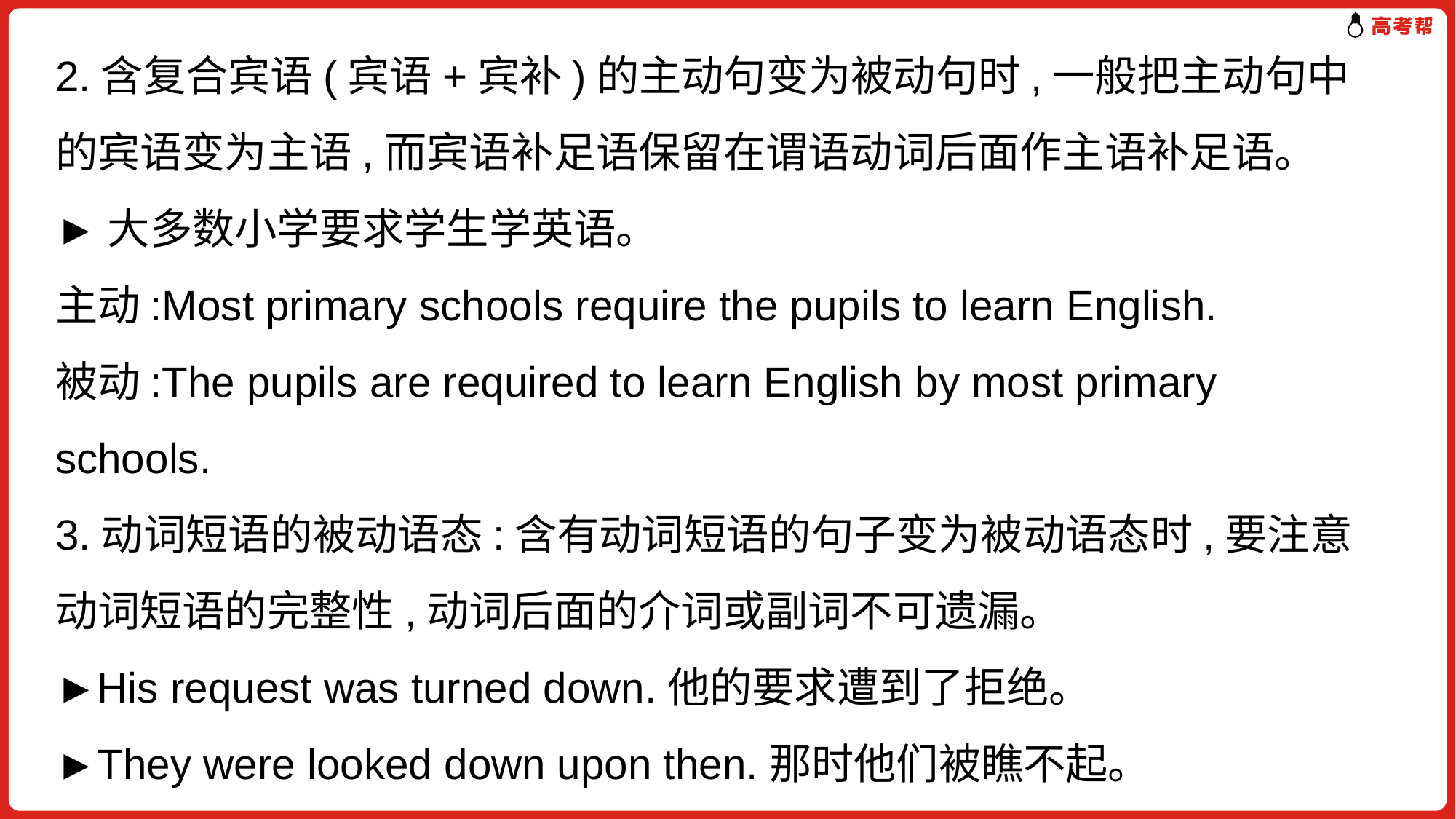

2.含复合宾语(宾语+宾补)的主动句变为被动句时,一般把主动句中的宾语变为主语,而宾语补足语保留在谓语动词后面作主语补足语。
►大多数小学要求学生学英语。
主动:Most primary schools require the pupils to learn English.
被动:The pupils are required to learn English by most primary schools.
3.动词短语的被动语态:含有动词短语的句子变为被动语态时,要注意动词短语的完整性,动词后面的介词或副词不可遗漏。
►His request was turned down.他的要求遭到了拒绝。
►They were looked down upon then.那时他们被瞧不起。